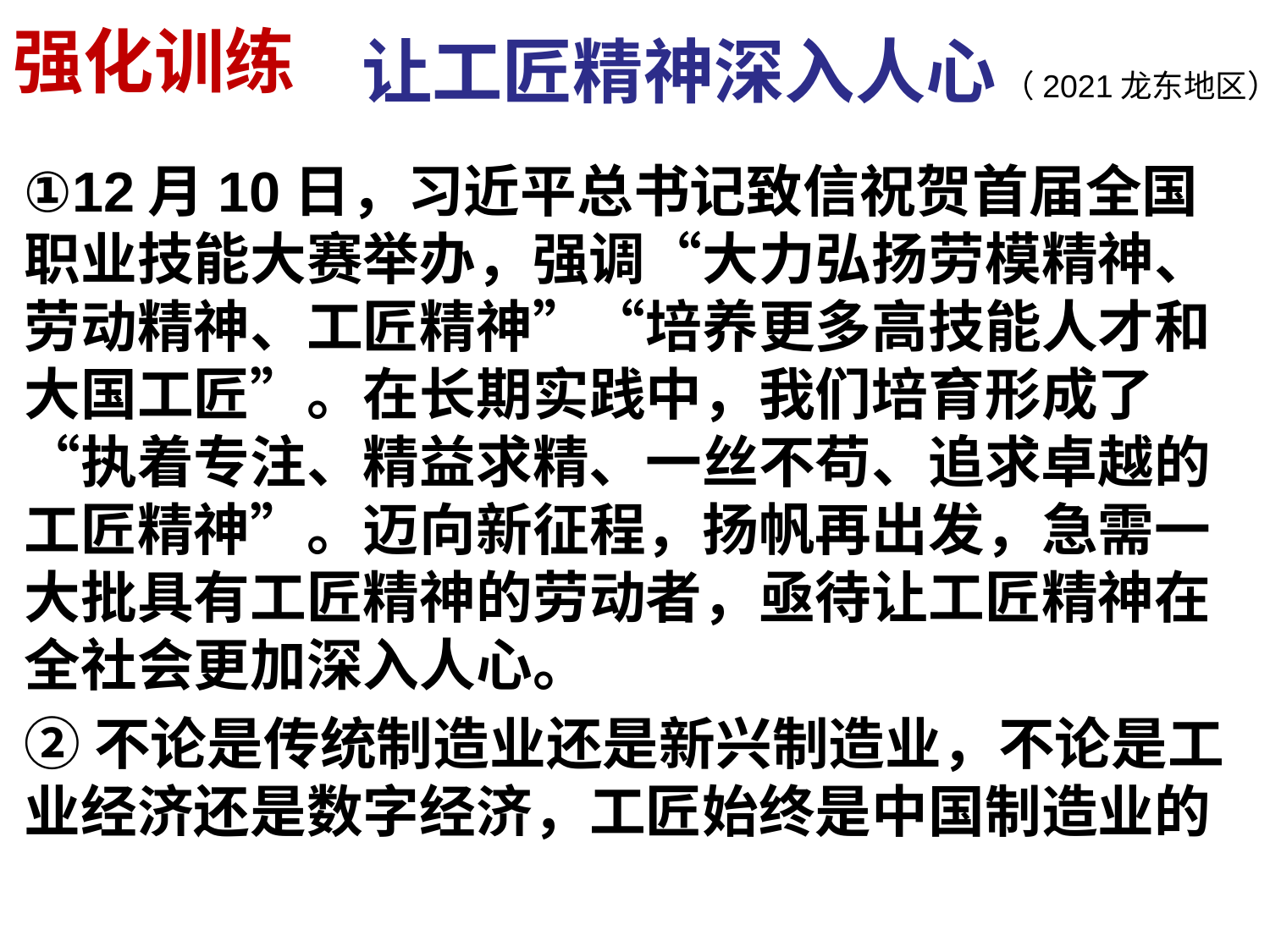

强化训练
让工匠精神深入人心 （2021龙东地区）
①12月10日，习近平总书记致信祝贺首届全国职业技能大赛举办，强调“大力弘扬劳模精神、劳动精神、工匠精神”“培养更多高技能人才和大国工匠”。在长期实践中，我们培育形成了“执着专注、精益求精、一丝不苟、追求卓越的工匠精神”。迈向新征程，扬帆再出发，急需一大批具有工匠精神的劳动者，亟待让工匠精神在全社会更加深入人心。
②不论是传统制造业还是新兴制造业，不论是工业经济还是数字经济，工匠始终是中国制造业的